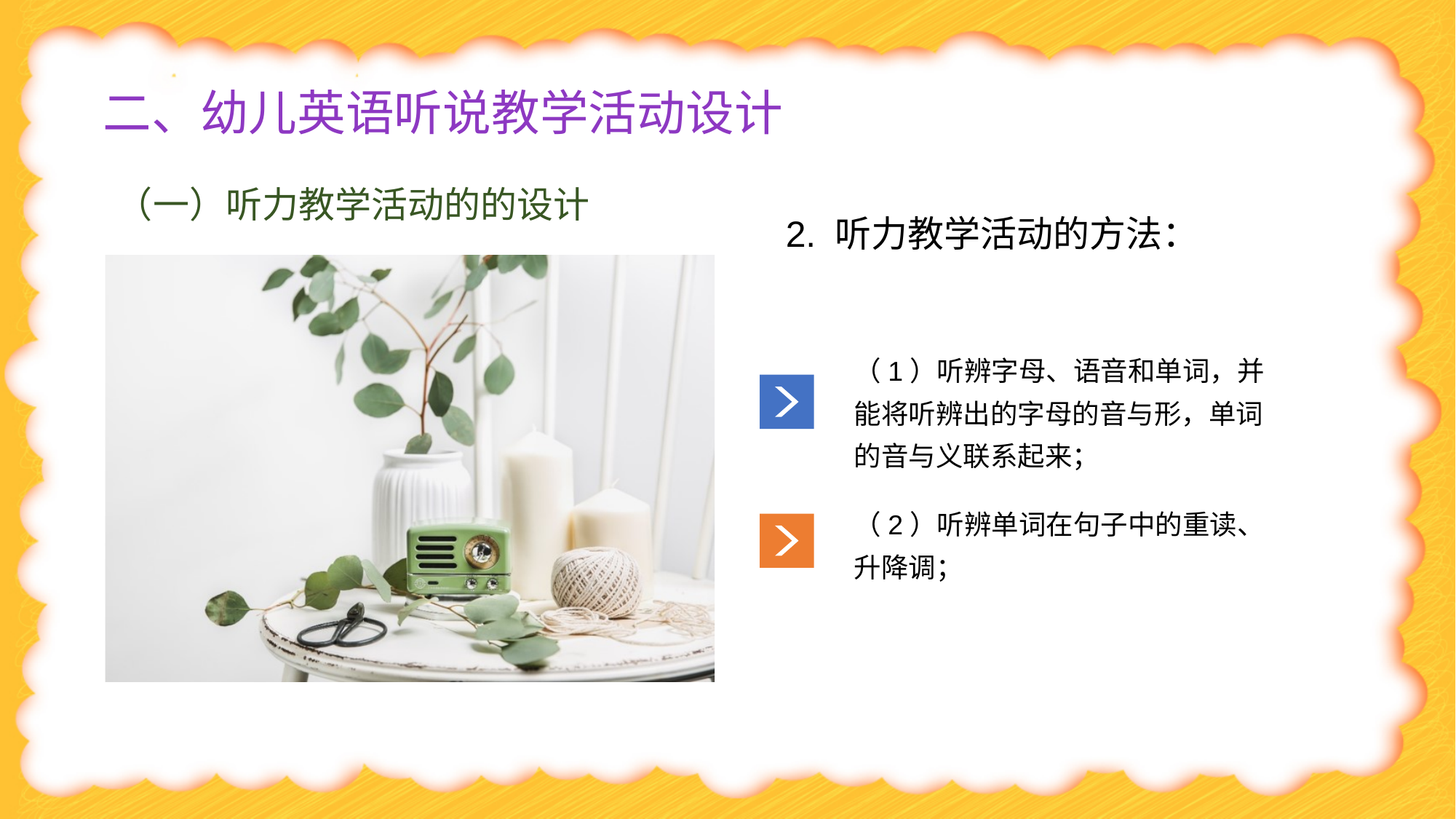

# 二、幼儿英语听说教学活动设计
（一）听力教学活动的的设计
2. 听力教学活动的方法：

（1）听辨字母、语音和单词，并能将听辨出的字母的音与形，单词的音与义联系起来；

（2）听辨单词在句子中的重读、升降调；